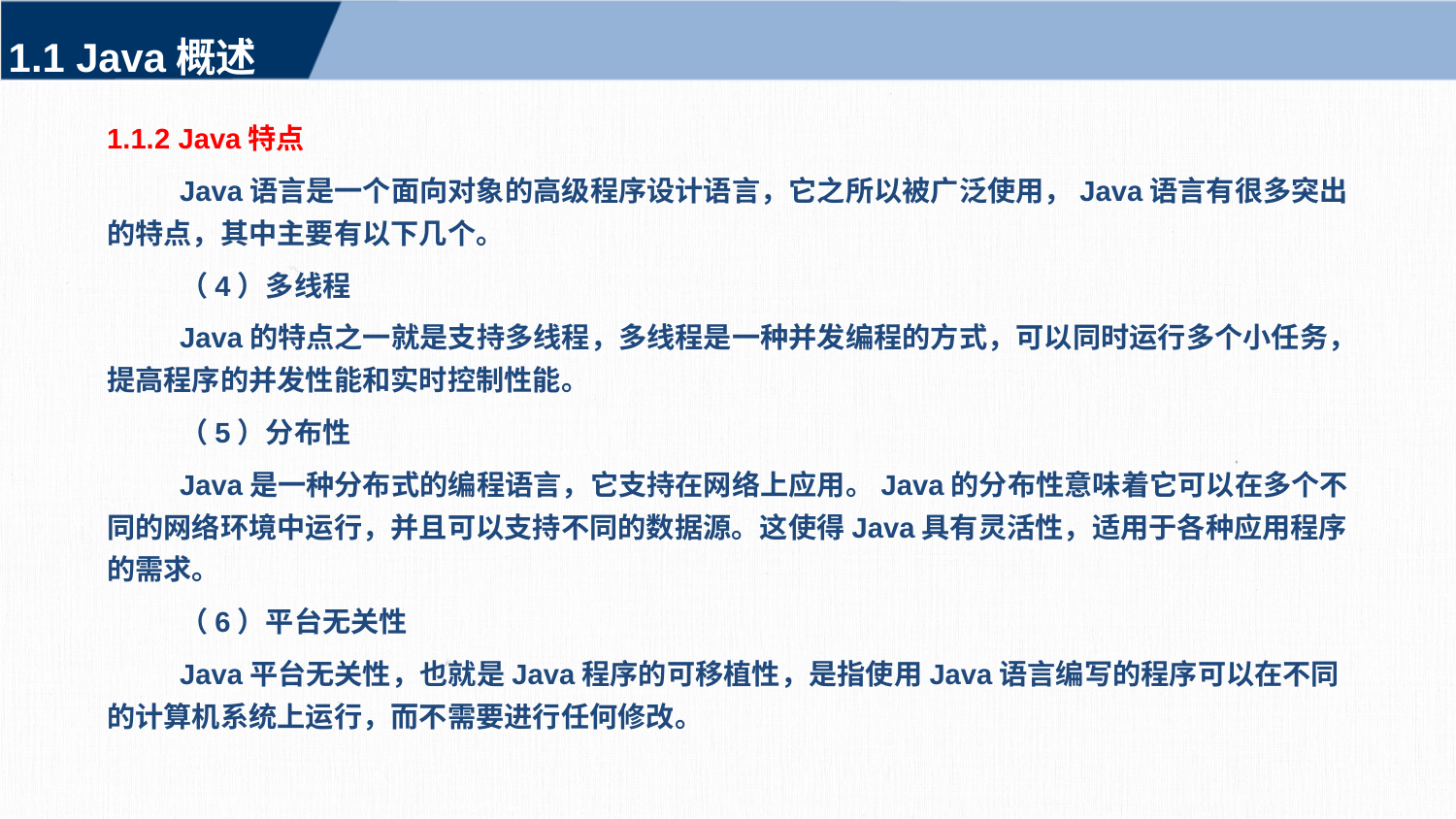

1.1 Java概述
1.1.2 Java特点
Java语言是一个面向对象的高级程序设计语言，它之所以被广泛使用，Java语言有很多突出的特点，其中主要有以下几个。
（4）多线程
Java的特点之一就是支持多线程，多线程是一种并发编程的方式，可以同时运行多个小任务，提高程序的并发性能和实时控制性能。
（5）分布性
Java是一种分布式的编程语言，它支持在网络上应用。Java的分布性意味着它可以在多个不同的网络环境中运行，并且可以支持不同的数据源。这使得Java具有灵活性，适用于各种应用程序的需求。
（6）平台无关性
Java平台无关性，也就是Java程序的可移植性，是指使用Java语言编写的程序可以在不同的计算机系统上运行，而不需要进行任何修改。